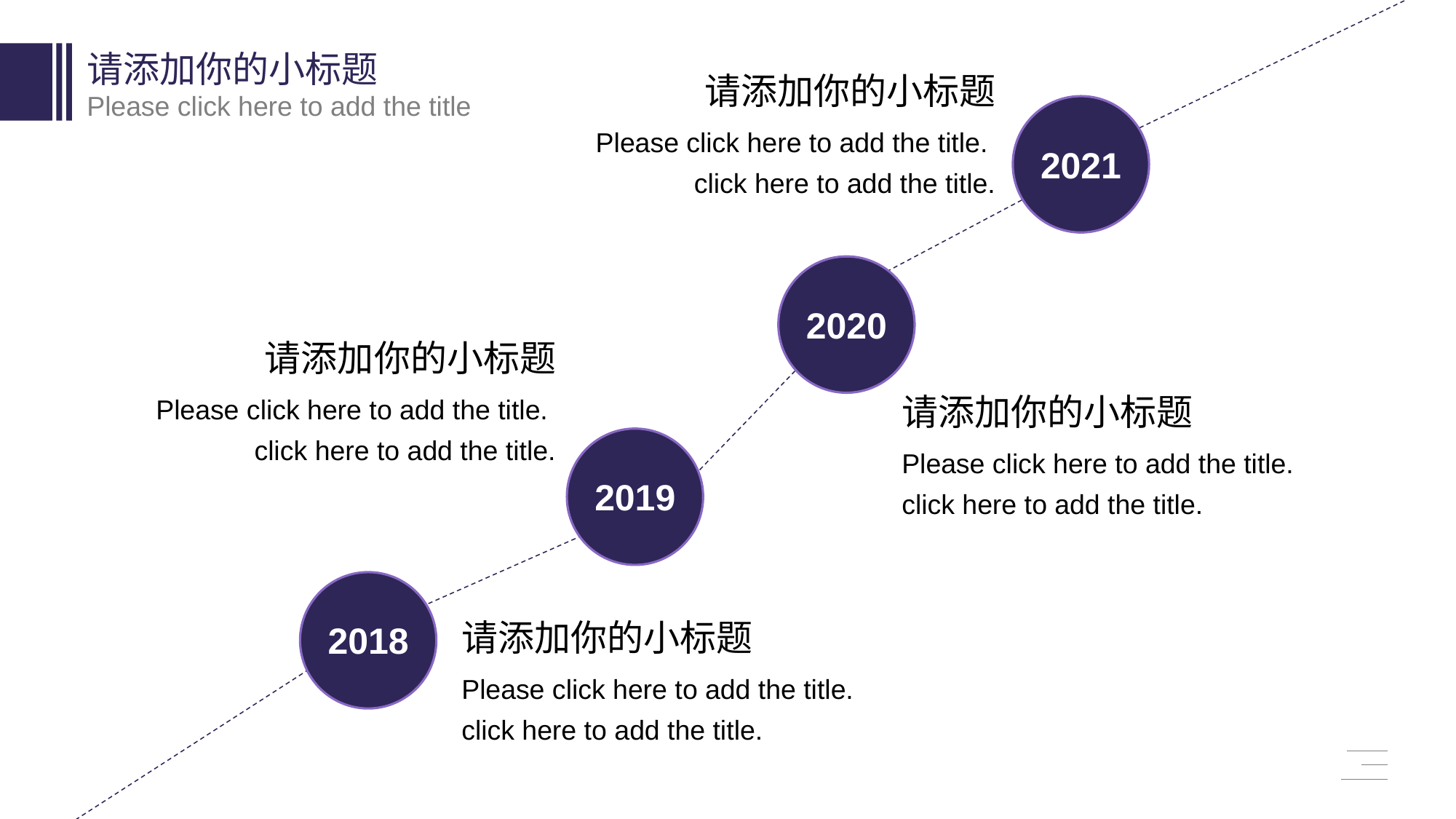

请添加你的小标题

请添加你的小标题
Please click here to add the title

Please click here to add the title.  click here to add the title.
2021

2020
请添加你的小标题
Please click here to add the title.  click here to add the title.
请添加你的小标题

Please click here to add the title.  click here to add the title.
2019

请添加你的小标题
2018
Please click here to add the title.  click here to add the title.